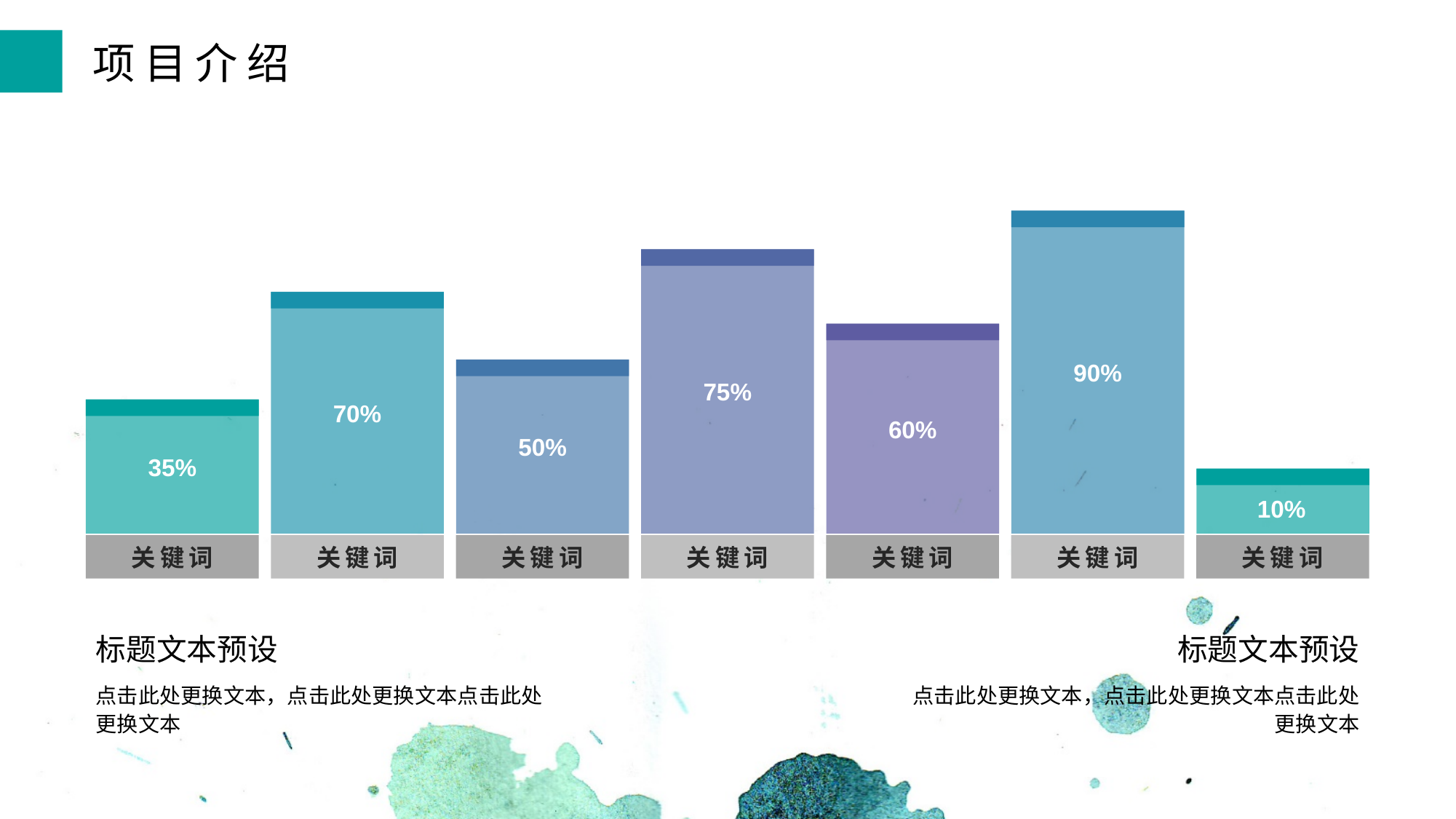

90%

75%
70%
60%

50%
35%

10%
关键词
关键词
关键词
关键词
关键词
关键词
关键词
标题文本预设
标题文本预设
点击此处更换文本，点击此处更换文本点击此处更换文本
点击此处更换文本，点击此处更换文本点击此处更换文本